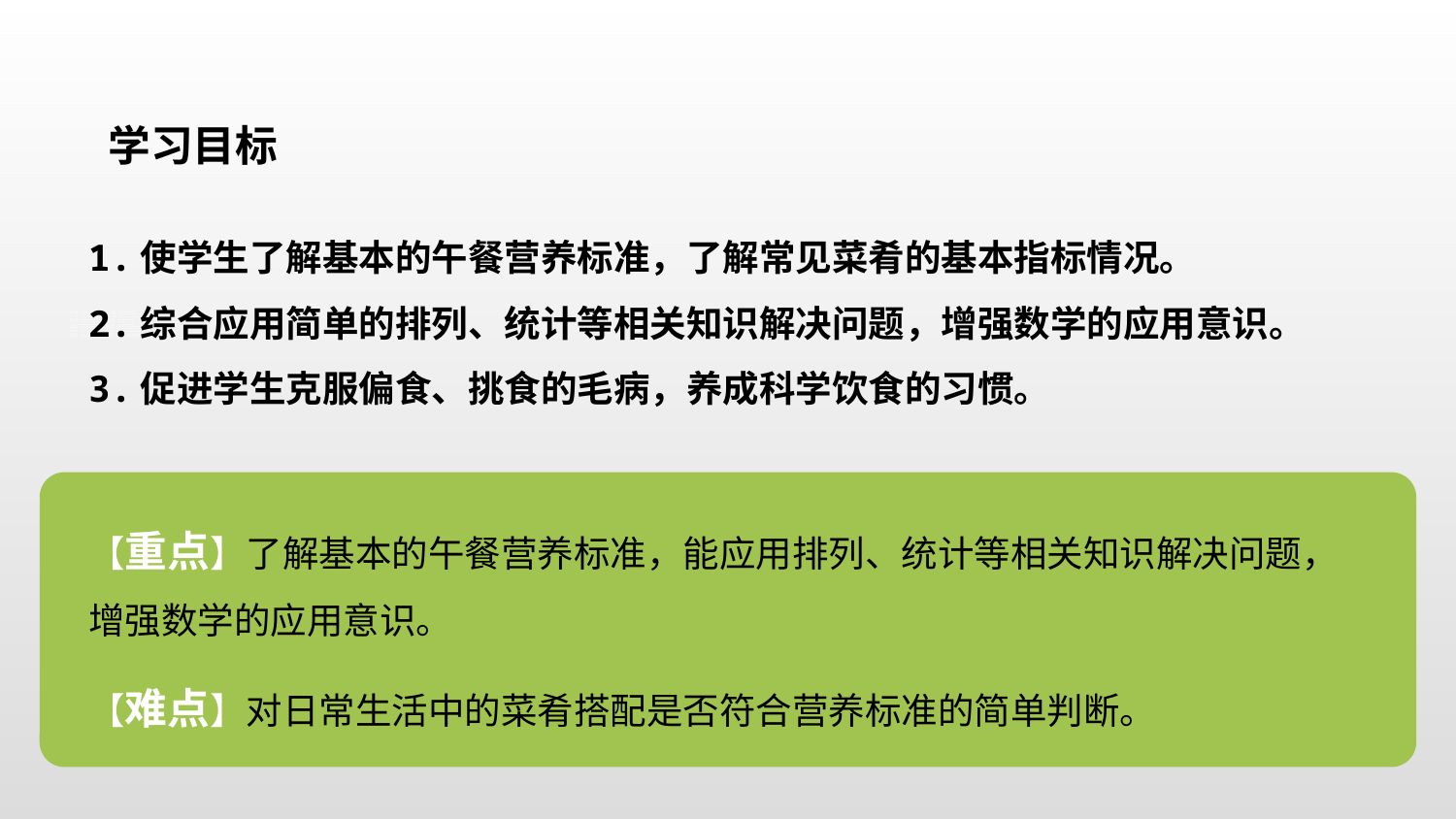

学习目标
1.使学生了解基本的午餐营养标准，了解常见菜肴的基本指标情况。
2.综合应用简单的排列、统计等相关知识解决问题，增强数学的应用意识。
3.促进学生克服偏食、挑食的毛病，养成科学饮食的习惯。

【重点】了解基本的午餐营养标准，能应用排列、统计等相关知识解决问题，增强数学的应用意识。
【难点】对日常生活中的菜肴搭配是否符合营养标准的简单判断。